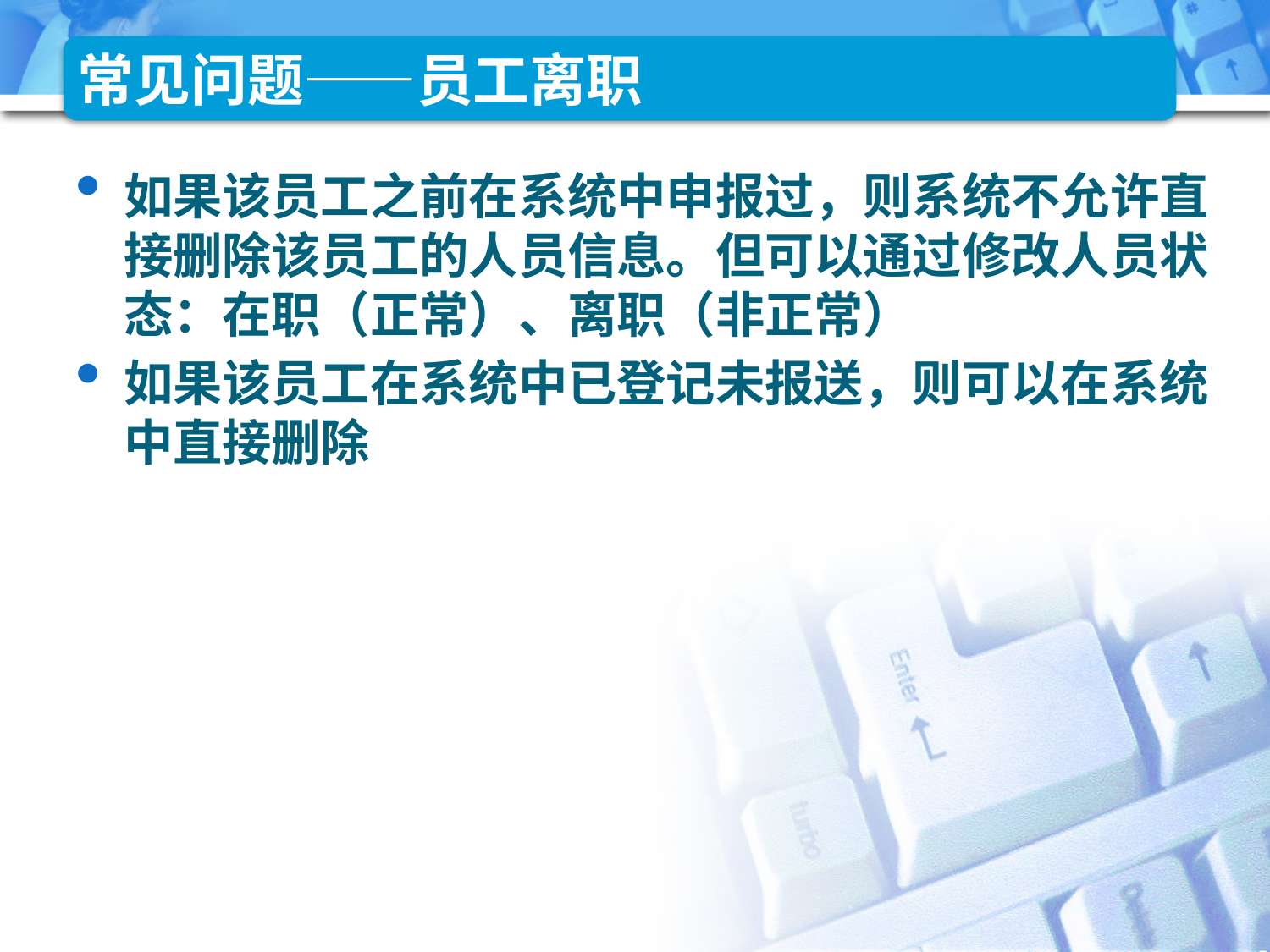

常见问题——员工离职
如果该员工之前在系统中申报过，则系统不允许直接删除该员工的人员信息。但可以通过修改人员状态：在职（正常）、离职（非正常）
如果该员工在系统中已登记未报送，则可以在系统中直接删除